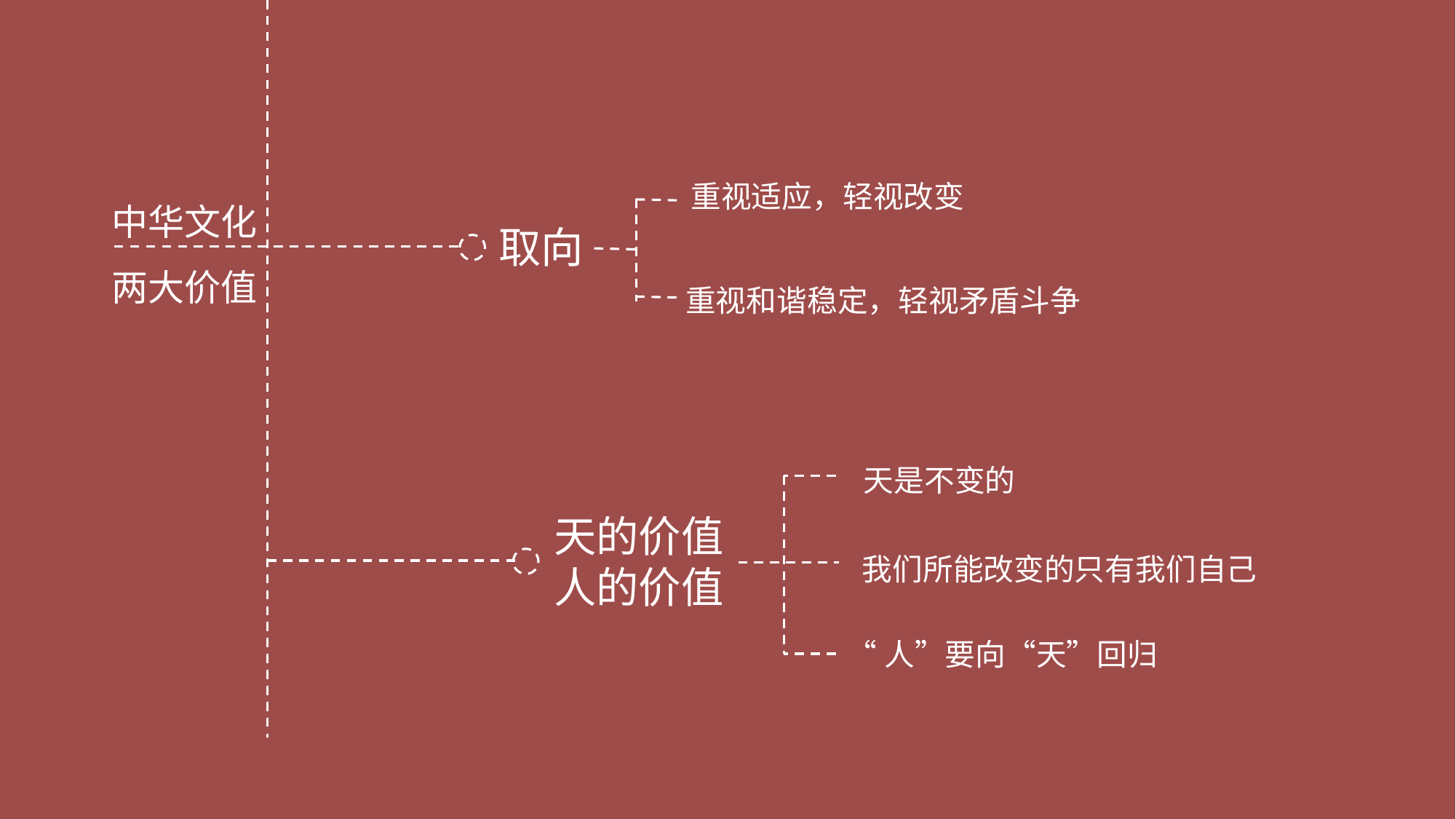

重视适应，轻视改变
中华文化
两大价值
取向

重视和谐稳定，轻视矛盾斗争
天是不变的
天的价值人的价值
我们所能改变的只有我们自己

“人”要向“天”回归